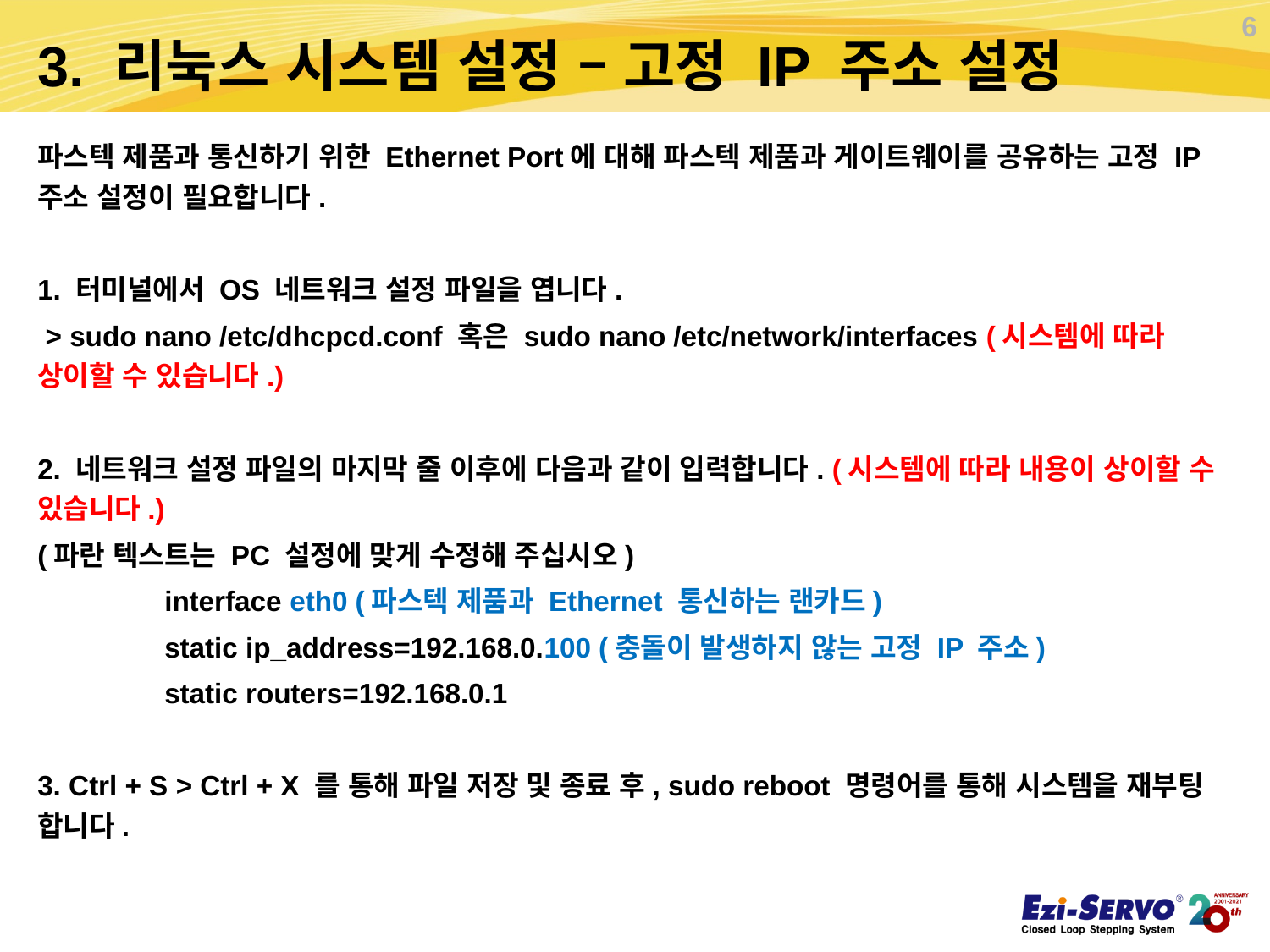

6
# 3. 리눅스 시스템 설정 – 고정 IP 주소 설정
파스텍 제품과 통신하기 위한 Ethernet Port에 대해 파스텍 제품과 게이트웨이를 공유하는 고정 IP 주소 설정이 필요합니다.

1. 터미널에서 OS 네트워크 설정 파일을 엽니다.
 > sudo nano /etc/dhcpcd.conf 혹은 sudo nano /etc/network/interfaces (시스템에 따라 상이할 수 있습니다.)

2. 네트워크 설정 파일의 마지막 줄 이후에 다음과 같이 입력합니다. (시스템에 따라 내용이 상이할 수 있습니다.)
(파란 텍스트는 PC 설정에 맞게 수정해 주십시오)
	interface eth0 (파스텍 제품과 Ethernet 통신하는 랜카드)
	static ip_address=192.168.0.100 (충돌이 발생하지 않는 고정 IP 주소)
	static routers=192.168.0.1

3. Ctrl + S > Ctrl + X 를 통해 파일 저장 및 종료 후, sudo reboot 명령어를 통해 시스템을 재부팅 합니다.